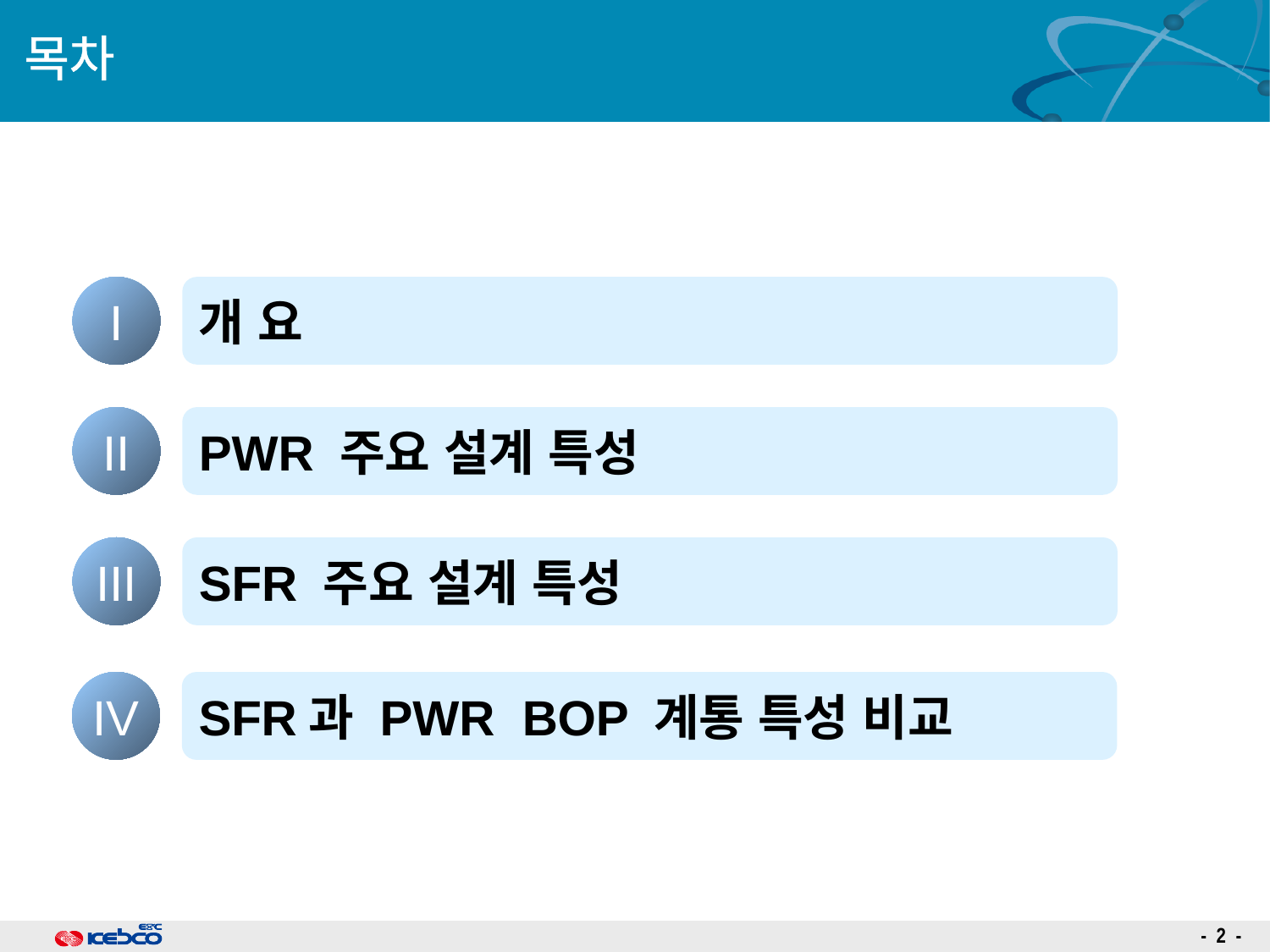

# 목차
I
개 요
II
PWR 주요 설계 특성
III
SFR 주요 설계 특성
IV
SFR과 PWR  BOP 계통 특성 비교